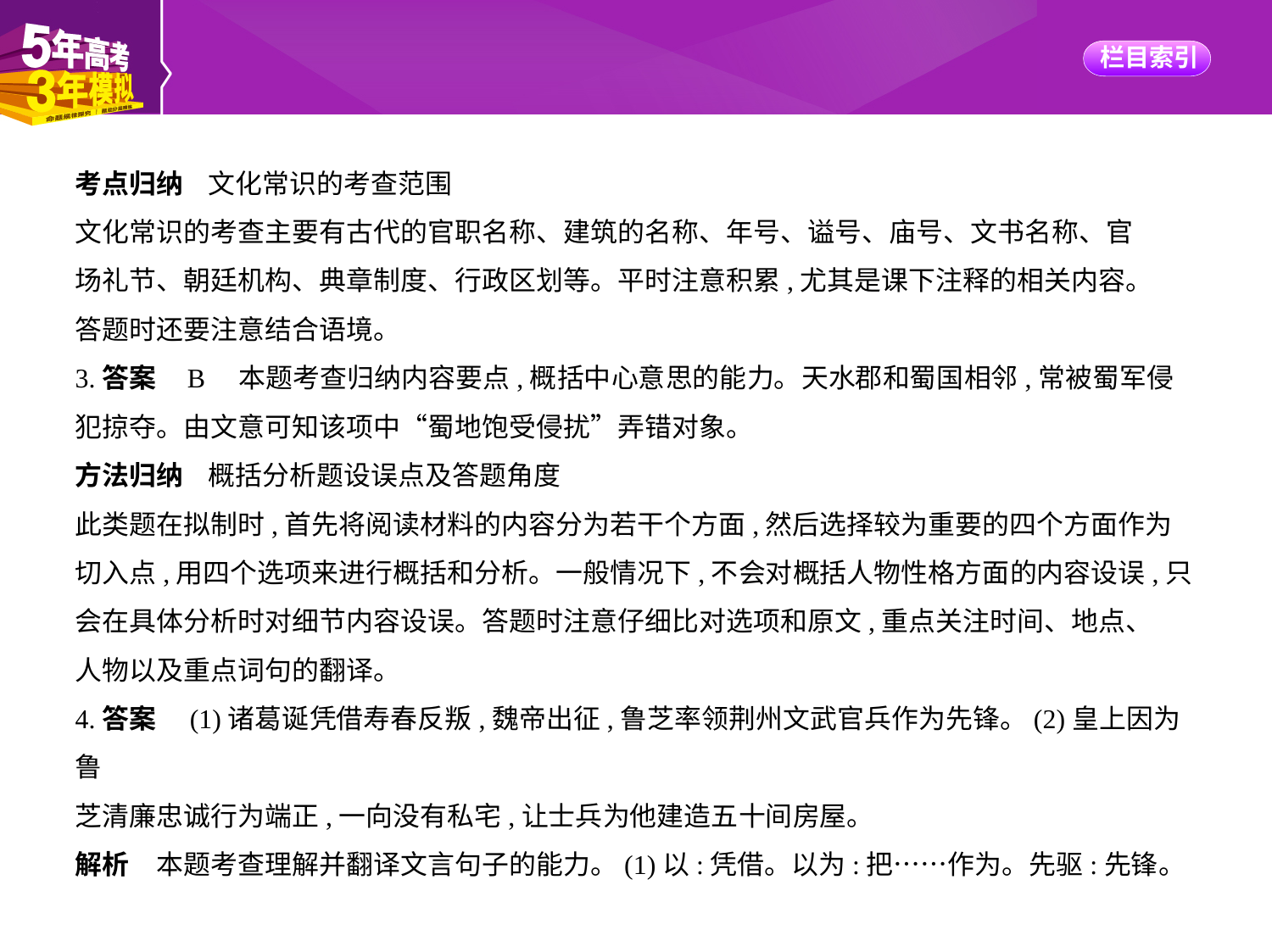

考点归纳    文化常识的考查范围
文化常识的考查主要有古代的官职名称、建筑的名称、年号、谥号、庙号、文书名称、官
场礼节、朝廷机构、典章制度、行政区划等。平时注意积累,尤其是课下注释的相关内容。
答题时还要注意结合语境。
3.答案    B　本题考查归纳内容要点,概括中心意思的能力。天水郡和蜀国相邻,常被蜀军侵
犯掠夺。由文意可知该项中“蜀地饱受侵扰”弄错对象。
方法归纳    概括分析题设误点及答题角度
此类题在拟制时,首先将阅读材料的内容分为若干个方面,然后选择较为重要的四个方面作为
切入点,用四个选项来进行概括和分析。一般情况下,不会对概括人物性格方面的内容设误,只
会在具体分析时对细节内容设误。答题时注意仔细比对选项和原文,重点关注时间、地点、
人物以及重点词句的翻译。
4.答案　(1)诸葛诞凭借寿春反叛,魏帝出征,鲁芝率领荆州文武官兵作为先锋。(2)皇上因为鲁
芝清廉忠诚行为端正,一向没有私宅,让士兵为他建造五十间房屋。
解析　本题考查理解并翻译文言句子的能力。(1)以:凭借。以为:把……作为。先驱:先锋。